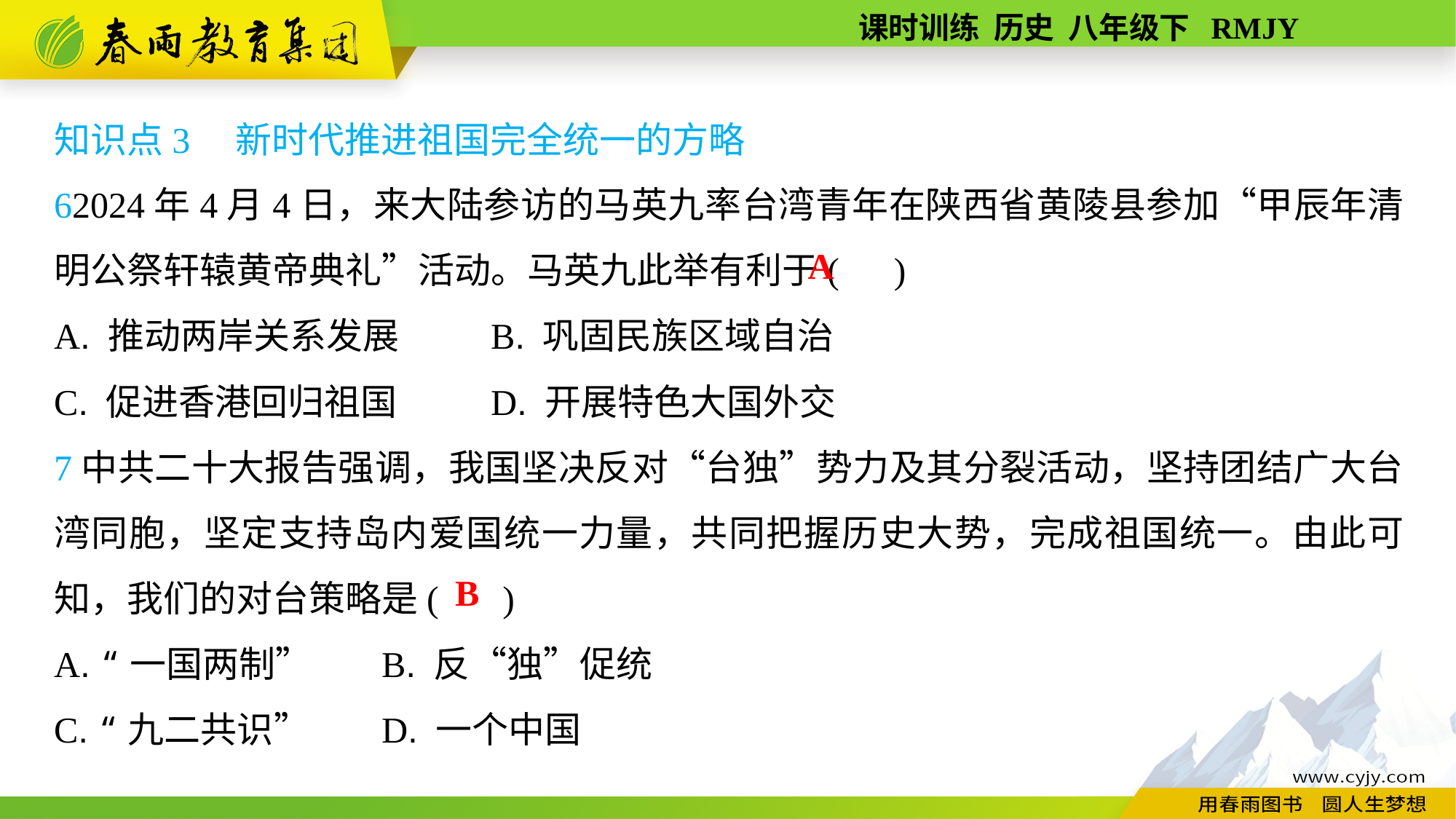

知识点3　新时代推进祖国完全统一的方略
62024年4月4日，来大陆参访的马英九率台湾青年在陕西省黄陵县参加“甲辰年清明公祭轩辕黄帝典礼”活动。马英九此举有利于(      )
A. 推动两岸关系发展	B. 巩固民族区域自治
C. 促进香港回归祖国	D. 开展特色大国外交
7中共二十大报告强调，我国坚决反对“台独”势力及其分裂活动，坚持团结广大台湾同胞，坚定支持岛内爱国统一力量，共同把握历史大势，完成祖国统一。由此可知，我们的对台策略是(       )
A. “一国两制”	B. 反“独”促统
C. “九二共识”	D. 一个中国
A
B